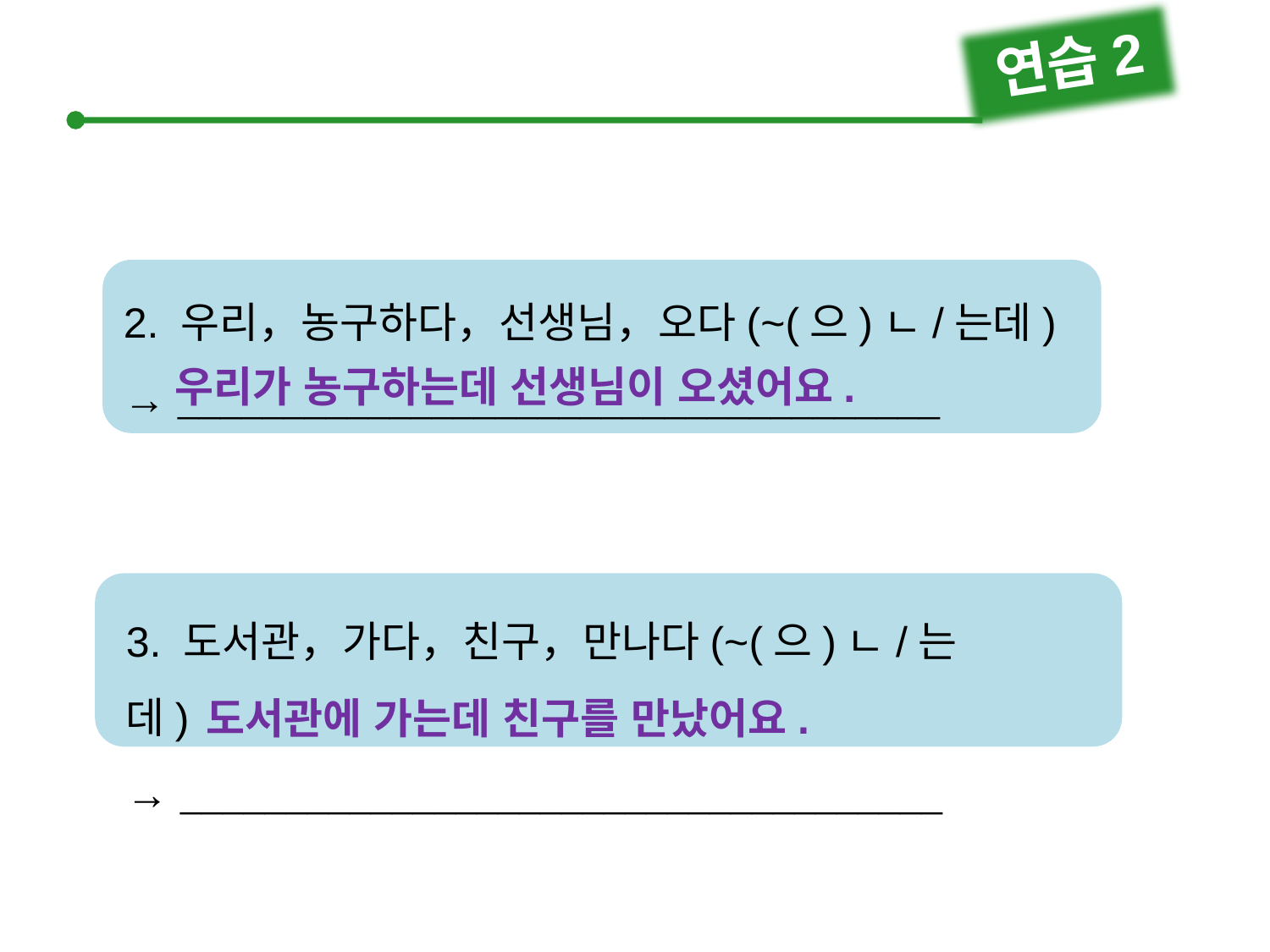

연습2
2. 우리，농구하다，선생님，오다(~(으)ㄴ/는데)
→ ____________________________________
우리가 농구하는데 선생님이 오셨어요.

3. 도서관，가다，친구，만나다(~(으)ㄴ/는데)
→ ____________________________________
도서관에 가는데 친구를 만났어요.